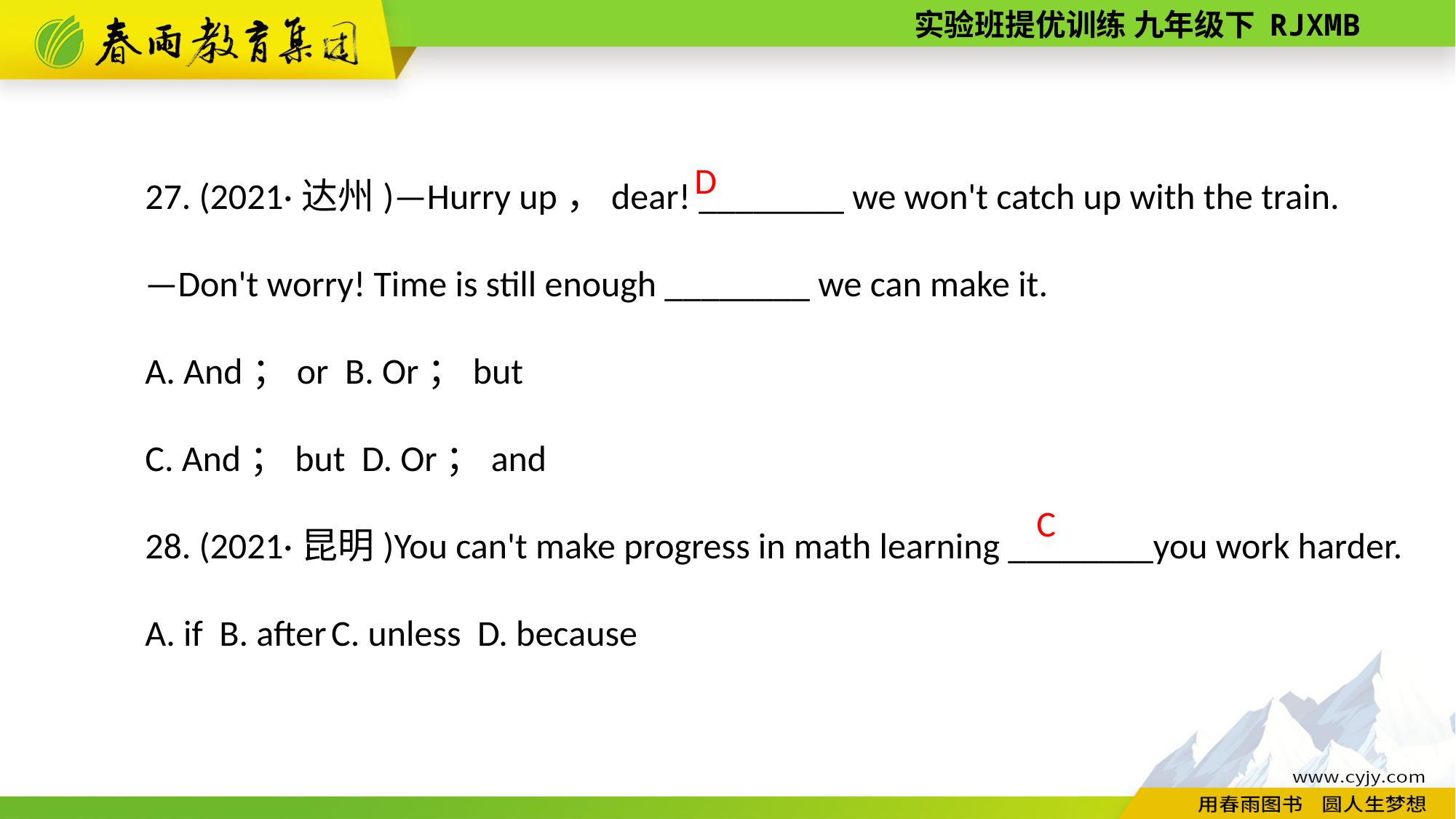

27. (2021·达州)—Hurry up，dear! ________ we won't catch up with the train.
—Don't worry! Time is still enough ________ we can make it.
A. And；or  B. Or；but
C. And；but  D. Or；and
28. (2021·昆明)You can't make progress in math learning ________you work harder.
A. if  B. after C. unless  D. because
D
 C